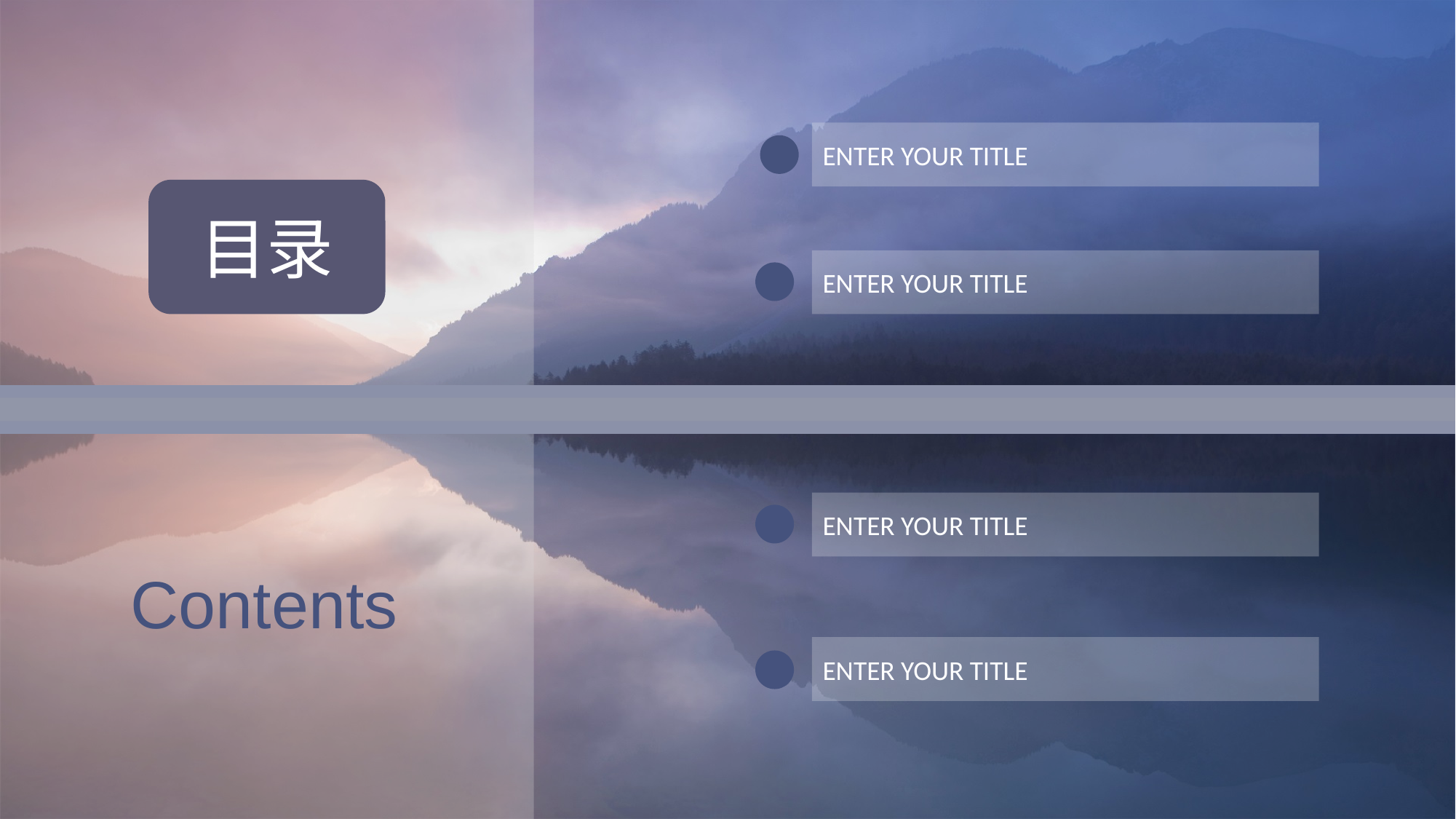

ENTER YOUR TITLE

目录
ENTER YOUR TITLE

ENTER YOUR TITLE

Contents
ENTER YOUR TITLE